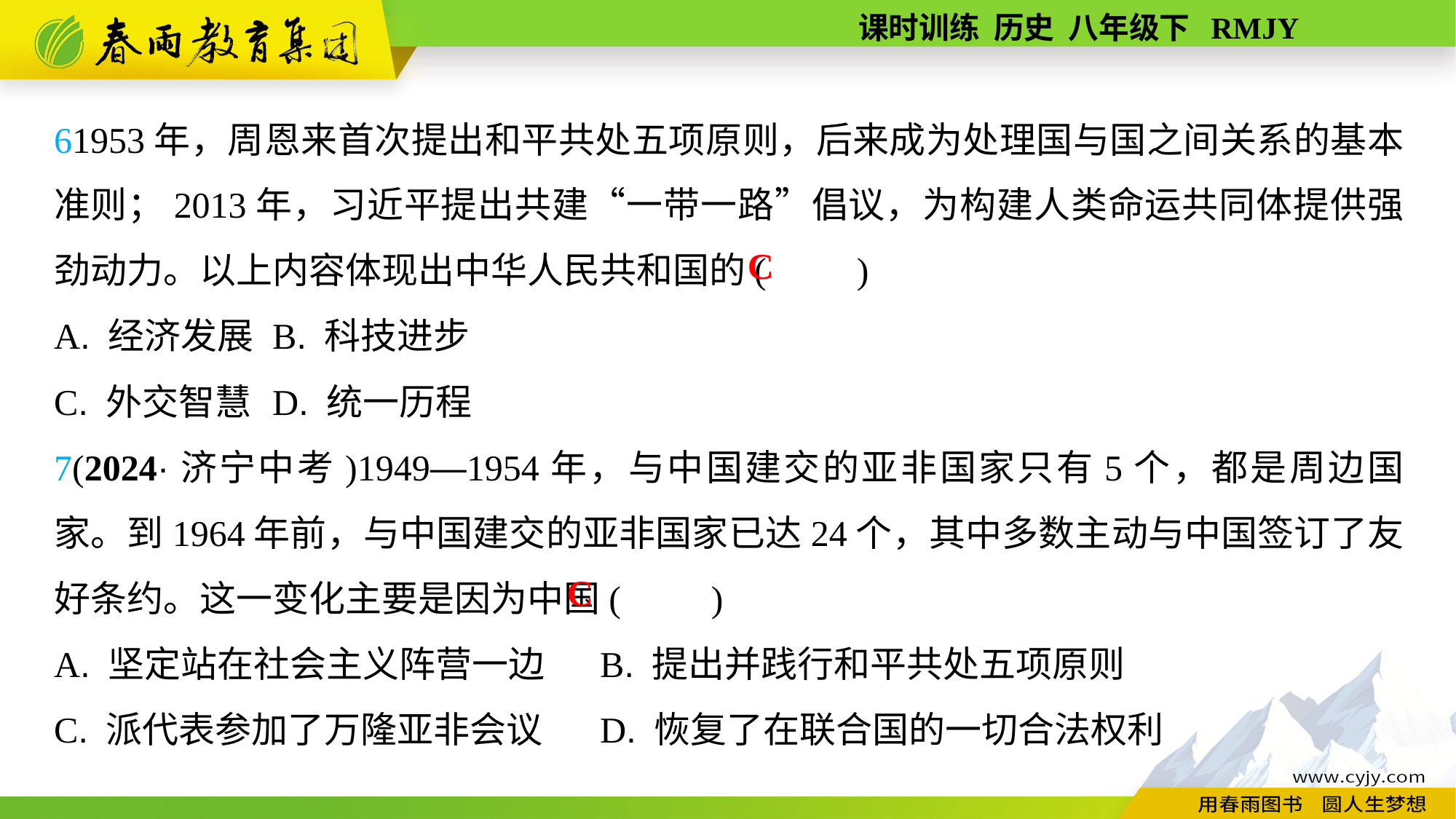

61953年，周恩来首次提出和平共处五项原则，后来成为处理国与国之间关系的基本准则；2013年，习近平提出共建“一带一路”倡议，为构建人类命运共同体提供强劲动力。以上内容体现出中华人民共和国的(　　)
A. 经济发展	B. 科技进步
C. 外交智慧	D. 统一历程
7(2024·济宁中考)1949—1954年，与中国建交的亚非国家只有5个，都是周边国家。到1964年前，与中国建交的亚非国家已达24个，其中多数主动与中国签订了友好条约。这一变化主要是因为中国(　　)
A. 坚定站在社会主义阵营一边	B. 提出并践行和平共处五项原则
C. 派代表参加了万隆亚非会议	D. 恢复了在联合国的一切合法权利
C
C